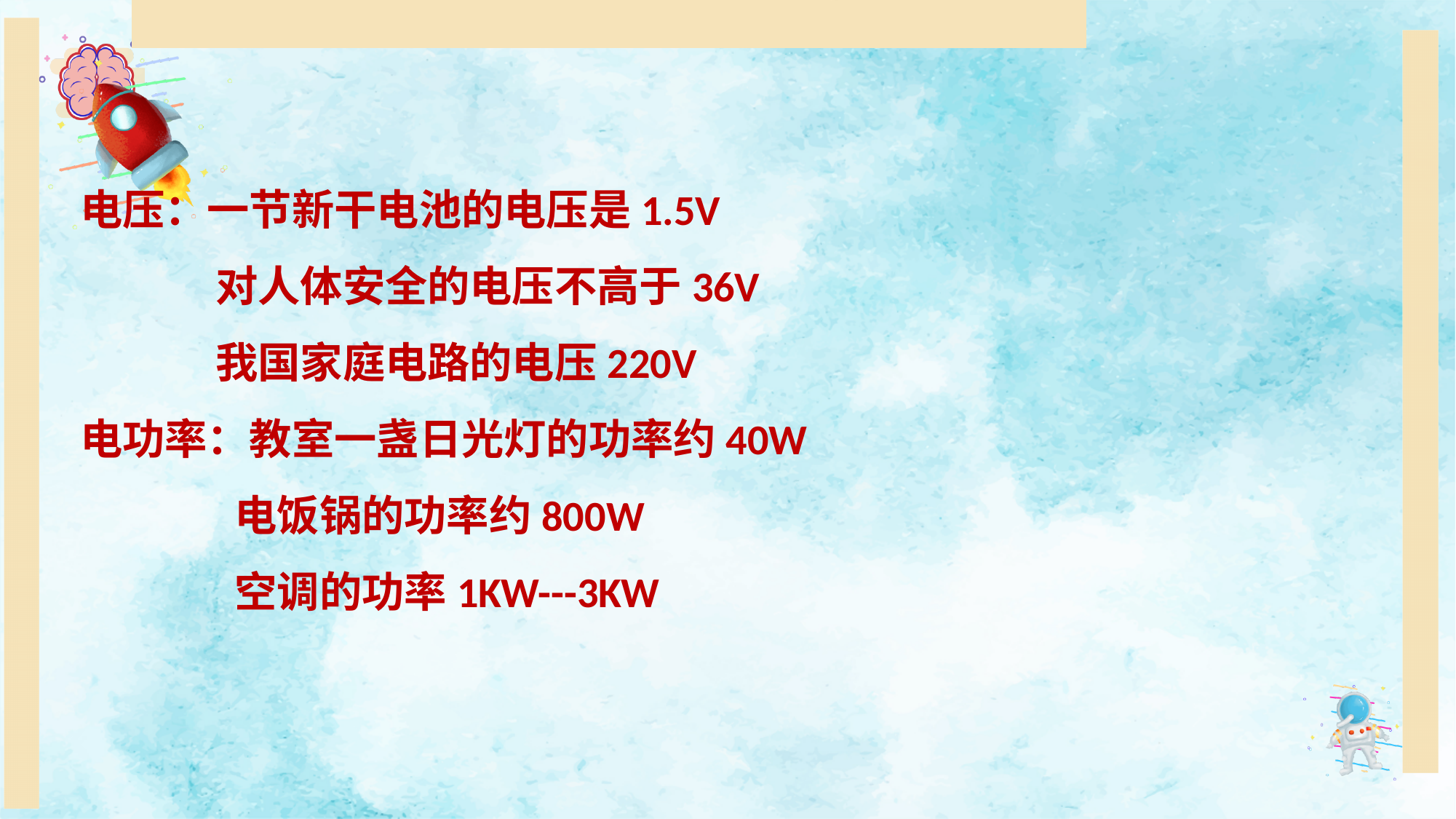

电压：一节新干电池的电压是1.5V
             对人体安全的电压不高于36V
             我国家庭电路的电压220V
电功率：教室一盏日光灯的功率约40W
               电饭锅的功率约800W
               空调的功率1KW---3KW